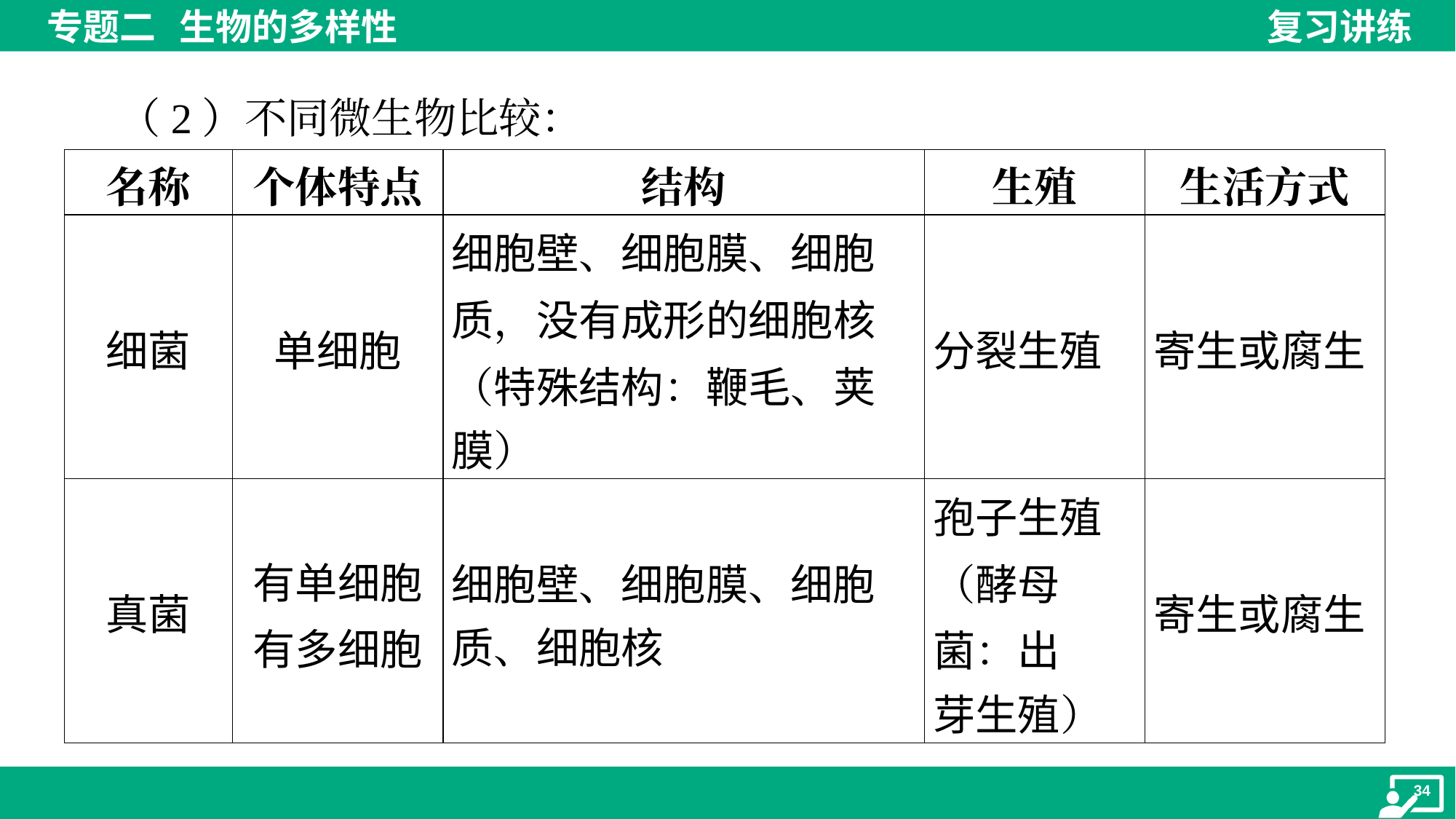

（2）不同微生物比较：
| 名称 | 个体特点 | 结构 | 生殖 | 生活方式 |
| --- | --- | --- | --- | --- |
| 细菌 | 单细胞 | 细胞壁、细胞膜、细胞 质，没有成形的细胞核 （特殊结构：鞭毛、荚 膜） | 分裂生殖 | 寄生或腐生 |
| 真菌 | 有单细胞有多细胞 | 细胞壁、细胞膜、细胞 质、细胞核 | 孢子生殖 （酵母菌：出 芽生殖） | 寄生或腐生 |